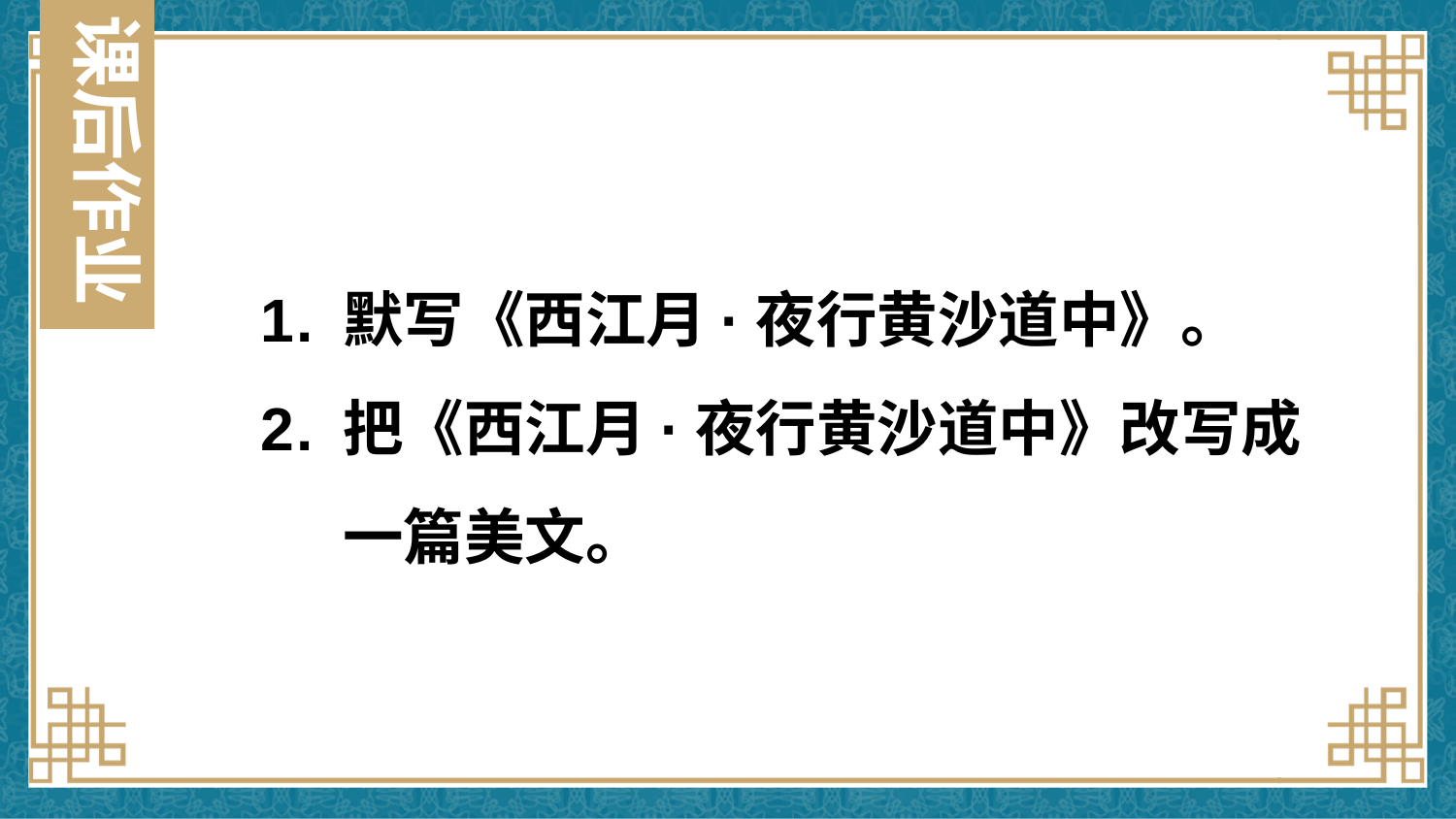

课后作业
默写《西江月·夜行黄沙道中》。
把《西江月·夜行黄沙道中》改写成一篇美文。